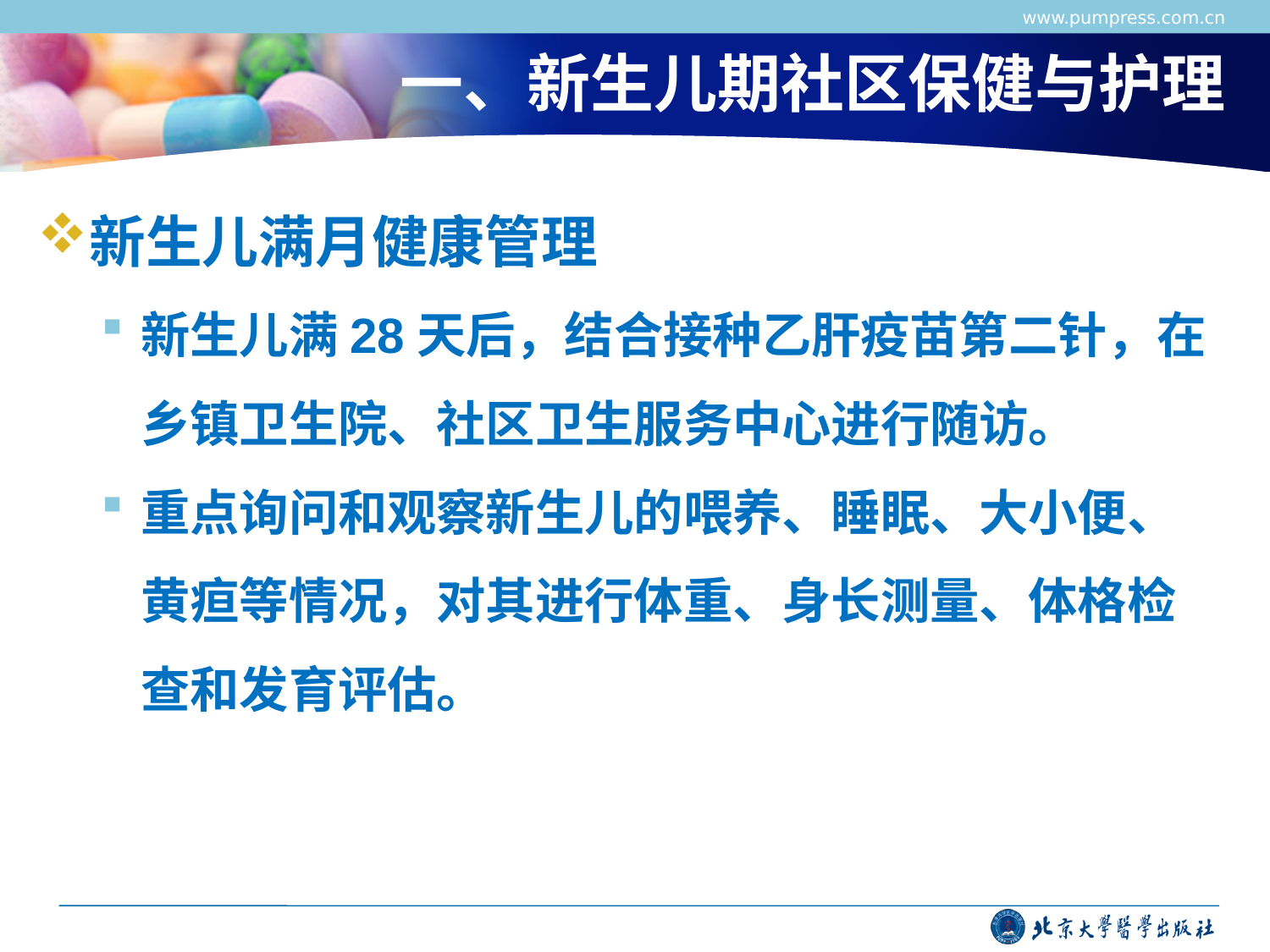

www.pumpress.com.cn
# 一、新生儿期社区保健与护理
新生儿满月健康管理
新生儿满28天后，结合接种乙肝疫苗第二针，在乡镇卫生院、社区卫生服务中心进行随访。
重点询问和观察新生儿的喂养、睡眠、大小便、黄疸等情况，对其进行体重、身长测量、体格检查和发育评估。